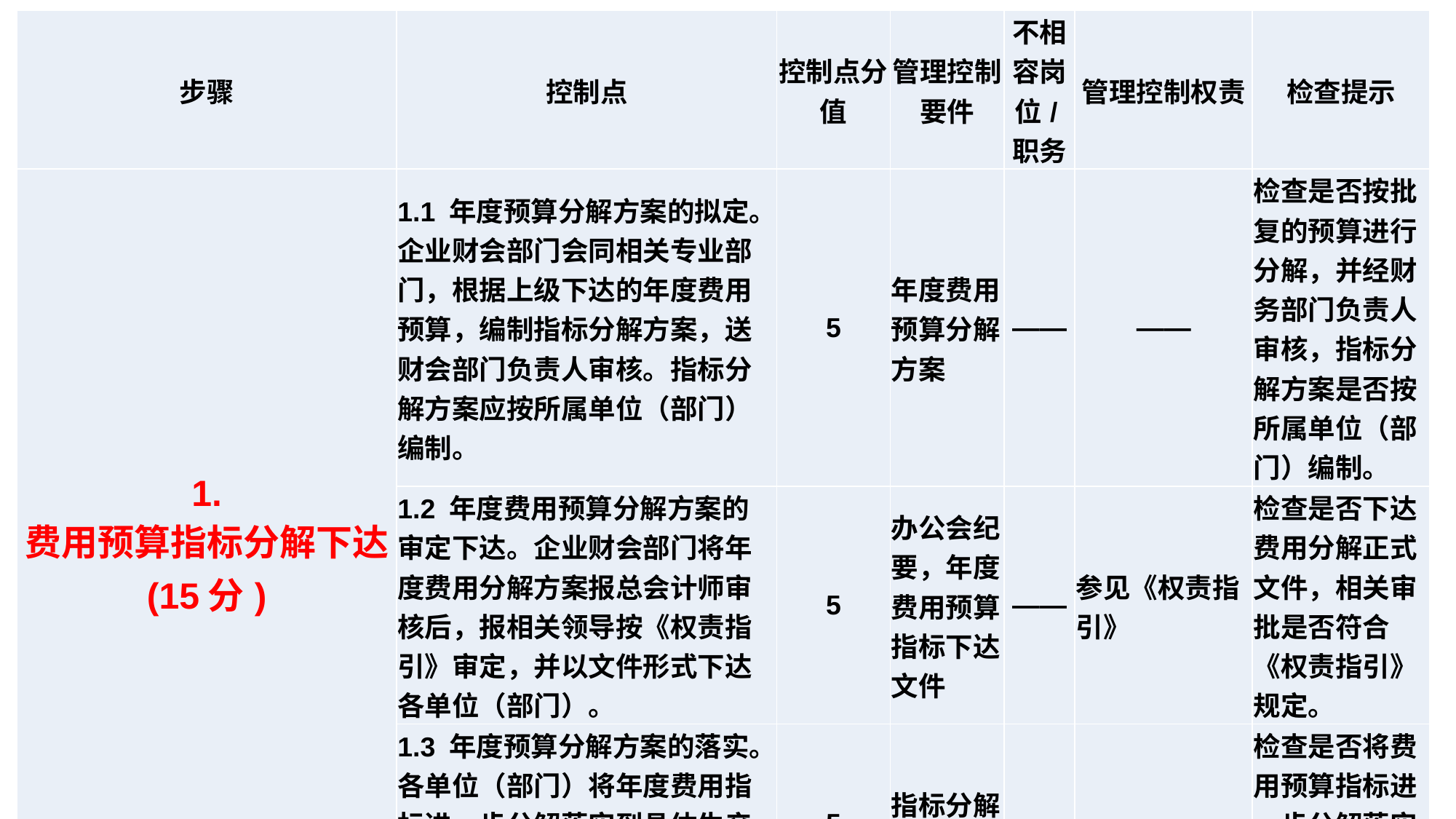

| 步骤 | 控制点 | 控制点分值 | 管理控制要件 | 不相容岗位/职务 | 管理控制权责 | 检查提示 |
| --- | --- | --- | --- | --- | --- | --- |
| 1. 费用预算指标分解下达 (15分) | 1.1 年度预算分解方案的拟定。企业财会部门会同相关专业部门，根据上级下达的年度费用预算，编制指标分解方案，送财会部门负责人审核。指标分解方案应按所属单位（部门）编制。 | 5 | 年度费用预算分解方案 | —— | —— | 检查是否按批复的预算进行分解，并经财务部门负责人审核，指标分解方案是否按所属单位（部门）编制。 |
|  | 1.2 年度费用预算分解方案的审定下达。企业财会部门将年度费用分解方案报总会计师审核后，报相关领导按《权责指引》审定，并以文件形式下达各单位（部门）。 | 5 | 办公会纪要，年度费用预算指标下达文件 | —— | 参见《权责指引》 | 检查是否下达费用分解正式文件，相关审批是否符合《权责指引》规定。 |
|  | 1.3 年度预算分解方案的落实。各单位（部门）将年度费用指标进一步分解落实到具体生产经营业务单元，并按费用目标实施控制。 | 5 | 指标分解落实计划 | —— | —— | 检查是否将费用预算指标进一步分解落实到所属生产经营业务单元。 |